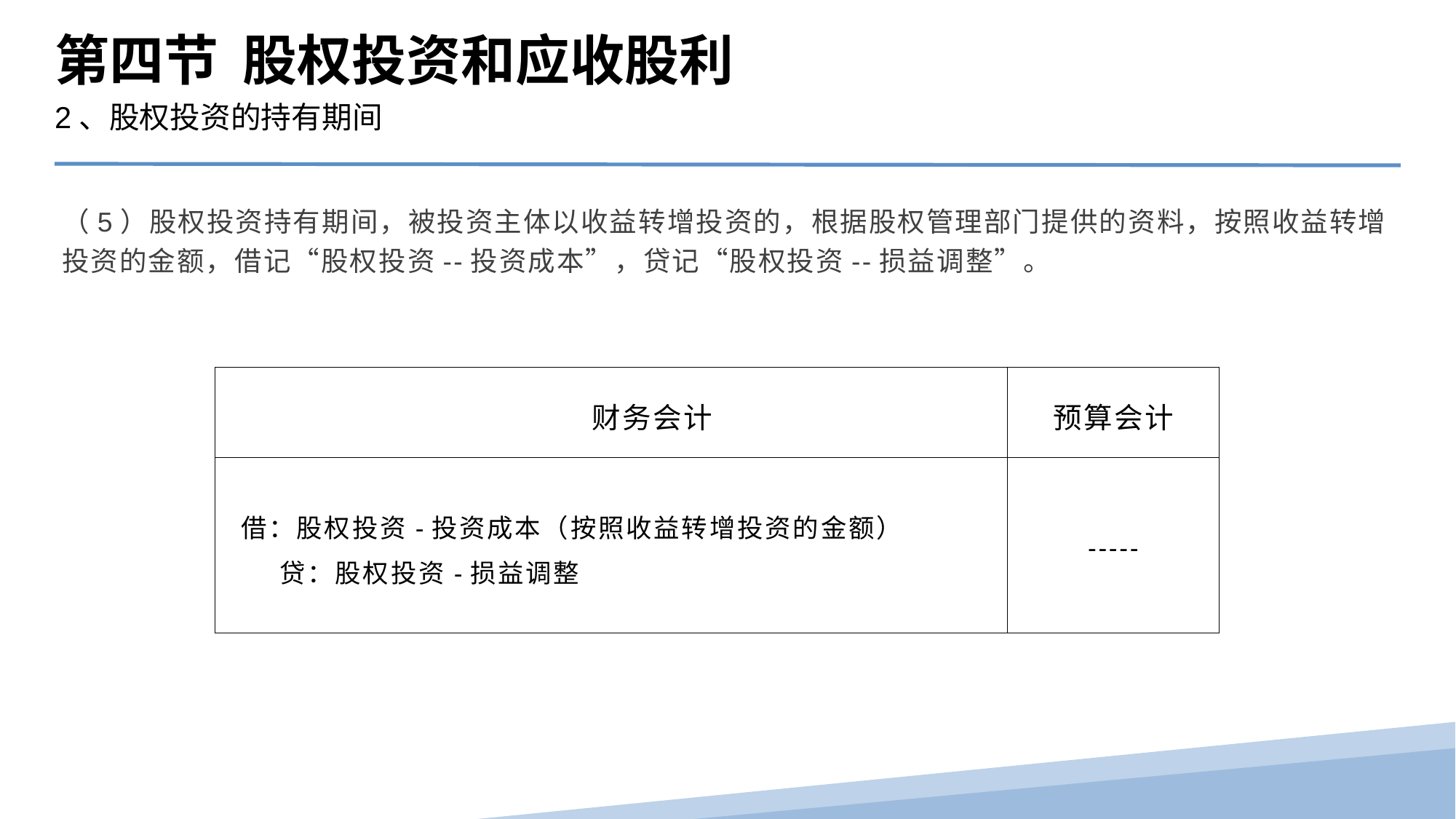

第四节  股权投资和应收股利
2、股权投资的持有期间
（5）股权投资持有期间，被投资主体以收益转增投资的，根据股权管理部门提供的资料，按照收益转增投资的金额，借记“股权投资--投资成本”，贷记“股权投资--损益调整”。

| 财务会计 | 预算会计 |
| --- | --- |
| 借：股权投资-投资成本（按照收益转增投资的金额） 贷：股权投资-损益调整 | ----- |